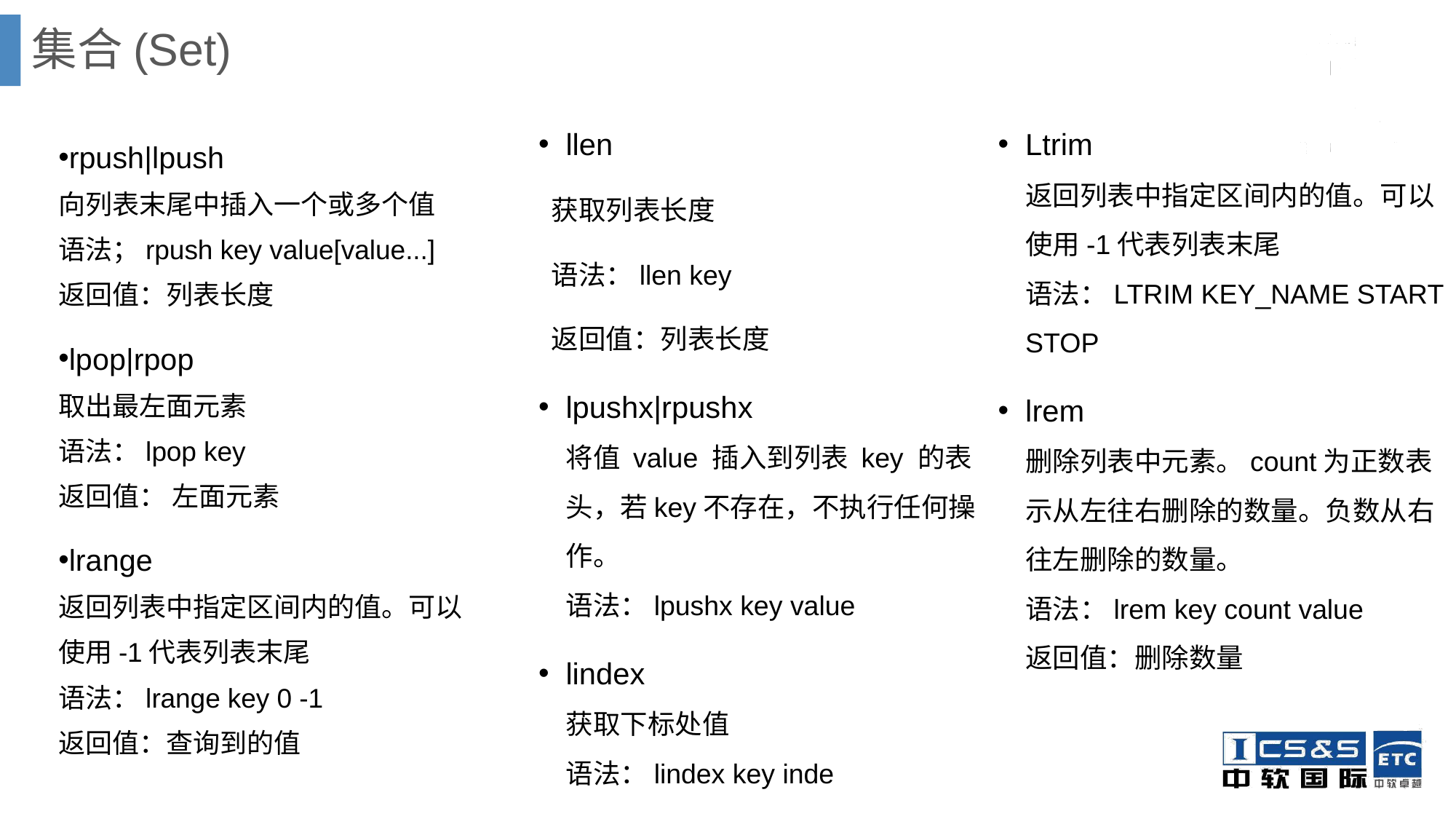

# 集合(Set)
llen
 获取列表长度
 语法：llen key
 返回值：列表长度
lpushx|rpushx
将值 value 插入到列表 key 的表头，若key不存在，不执行任何操作。
语法：lpushx key value
lindex 　
获取下标处值
语法：lindex key inde
Ltrim
返回列表中指定区间内的值。可以使用-1代表列表末尾
语法：LTRIM KEY_NAME START STOP
lrem
删除列表中元素。count为正数表示从左往右删除的数量。负数从右往左删除的数量。
语法：lrem key count value
返回值：删除数量

rpush|lpush
向列表末尾中插入一个或多个值
语法；rpush key value[value...]
返回值：列表长度
lpop|rpop
取出最左面元素
语法：lpop key
返回值： 左面元素
lrange
返回列表中指定区间内的值。可以
使用-1代表列表末尾
语法：lrange key 0 -1
返回值：查询到的值